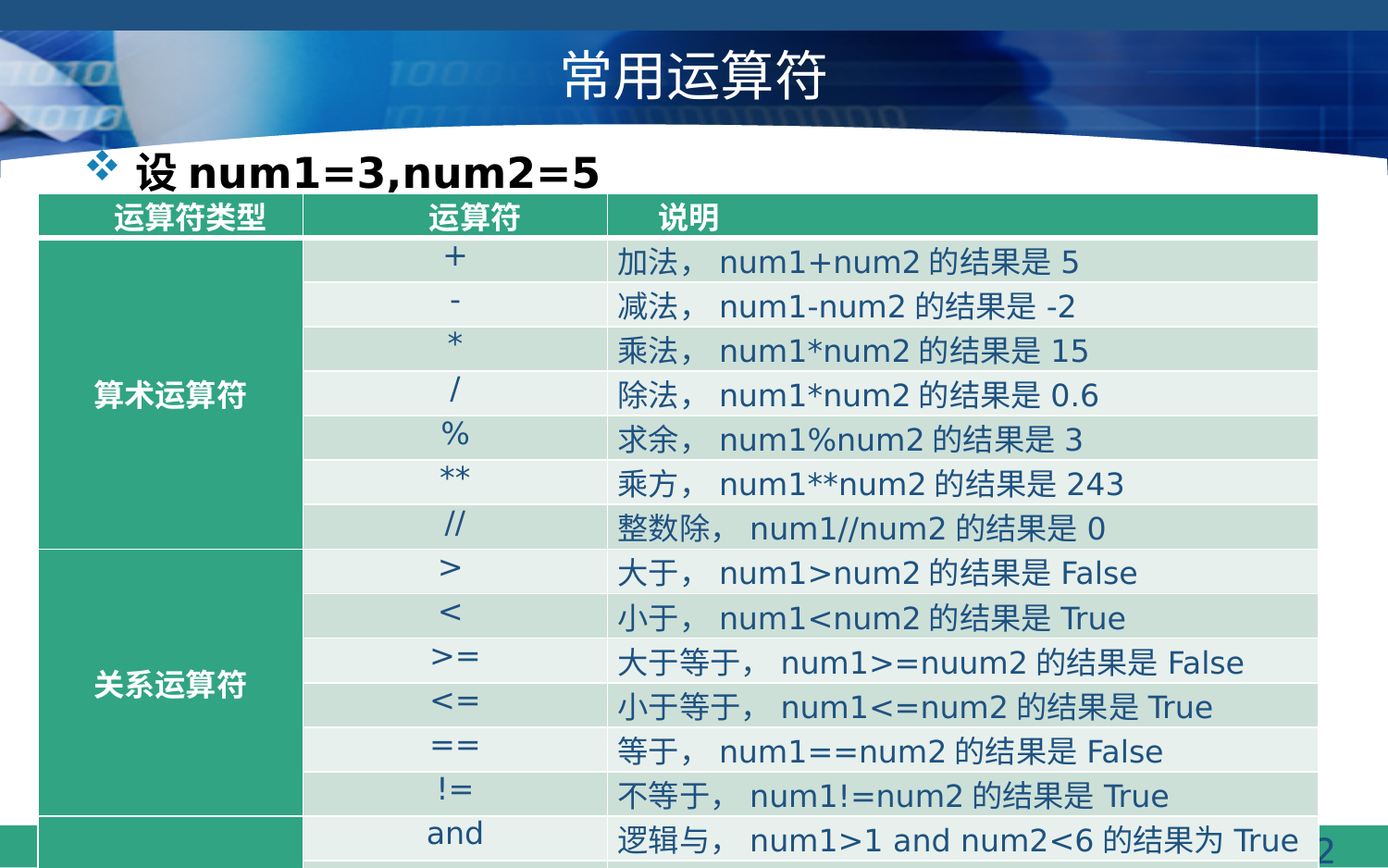

# 常用运算符
设num1=3,num2=5
| 运算符类型 | 运算符 | 说明 |
| --- | --- | --- |
| 算术运算符 | + | 加法，num1+num2的结果是5 |
|  | - | 减法，num1-num2的结果是-2 |
|  | \* | 乘法，num1\*num2的结果是15 |
|  | / | 除法，num1\*num2的结果是0.6 |
|  | % | 求余，num1%num2的结果是3 |
|  | \*\* | 乘方，num1\*\*num2的结果是243 |
|  | // | 整数除，num1//num2的结果是0 |
| 关系运算符 | > | 大于，num1>num2的结果是False |
|  | < | 小于，num1<num2的结果是True |
|  | >= | 大于等于，num1>=nuum2的结果是False |
|  | <= | 小于等于，num1<=num2的结果是True |
|  | == | 等于，num1==num2的结果是False |
|  | != | 不等于，num1!=num2的结果是True |
| 逻辑运算符 | and | 逻辑与，num1>1 and num2<6的结果为True |
|  | or | 逻辑或，num1>=4 or num2<=5的结果为True |
|  | not | 逻辑非，not num1的结果为False |